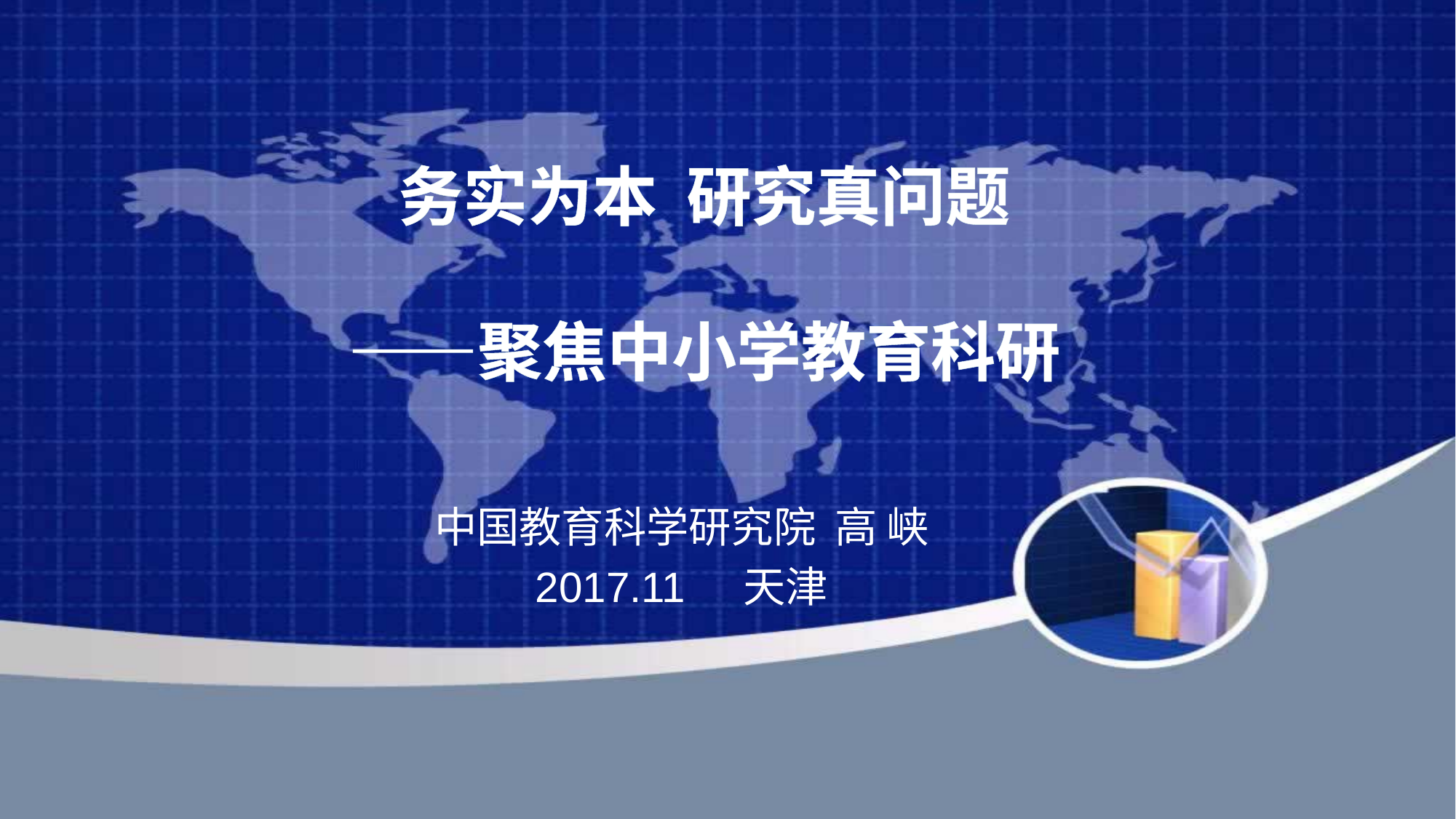

# 务实为本  研究真问题 ——聚焦中小学教育科研
中国教育科学研究院  高 峡
2017.11    天津